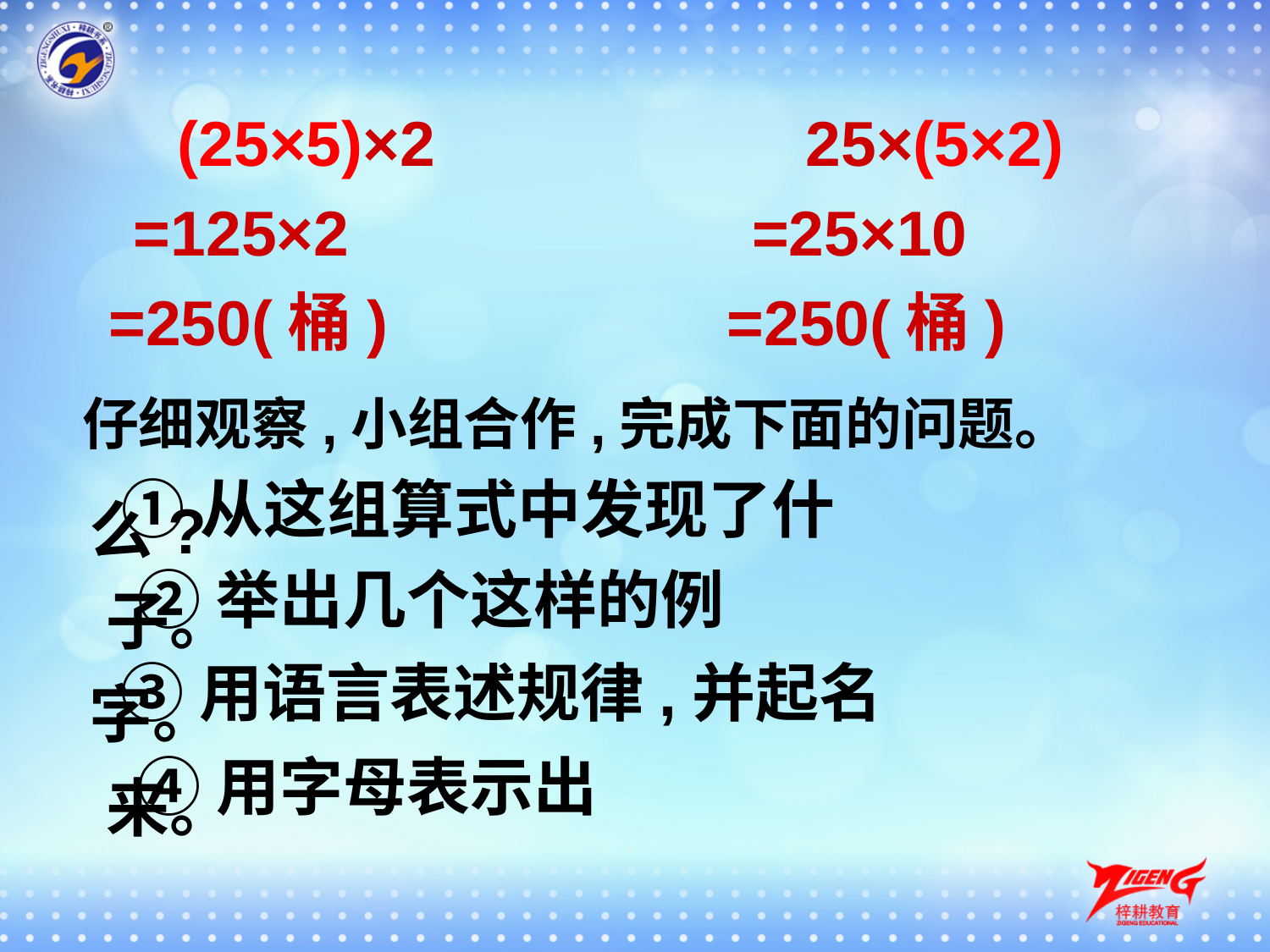

(25×5)×2
25×(5×2)
=125×2
=25×10
=250(桶)
=250(桶)
仔细观察,小组合作,完成下面的问题。
①从这组算式中发现了什么?
②举出几个这样的例子。
③用语言表述规律,并起名字。
④用字母表示出来。